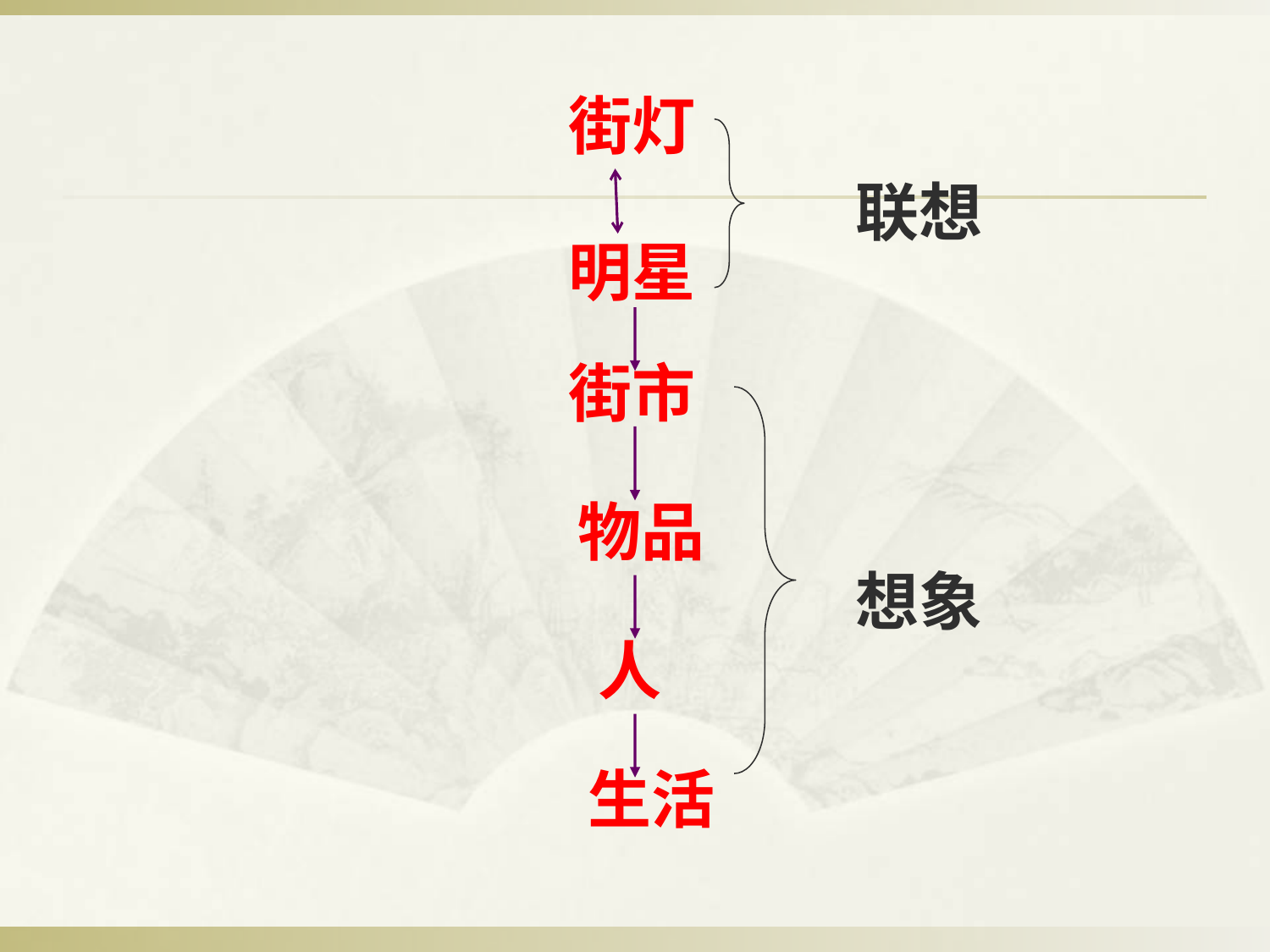

街灯

联想

明星

街市

物品
想象

人

生活